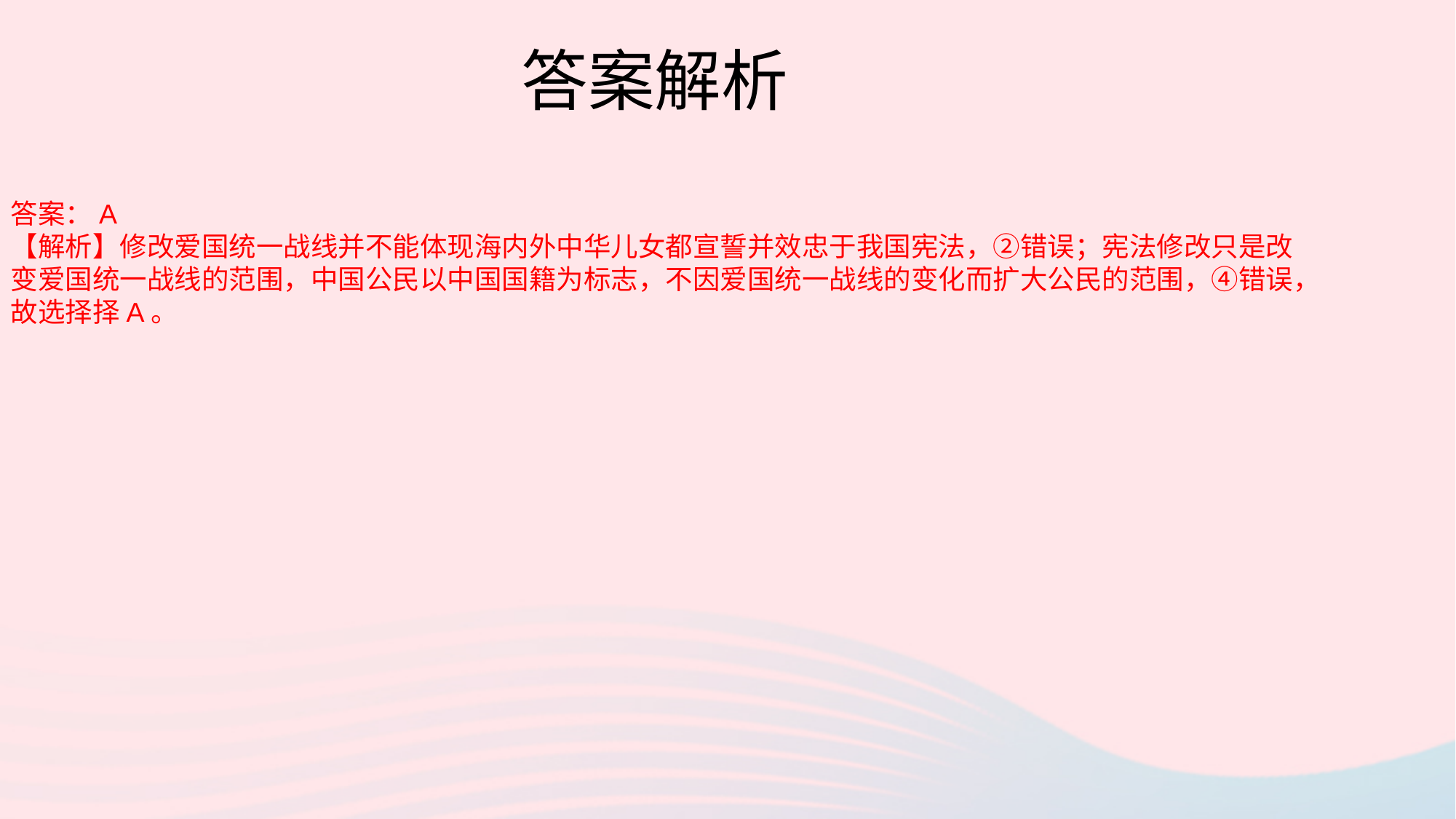

答案解析
答案：A
【解析】修改爱国统一战线并不能体现海内外中华儿女都宣誓并效忠于我国宪法，②错误；宪法修改只是改变爱国统一战线的范围，中国公民以中国国籍为标志，不因爱国统一战线的变化而扩大公民的范围，④错误，故选择择A。